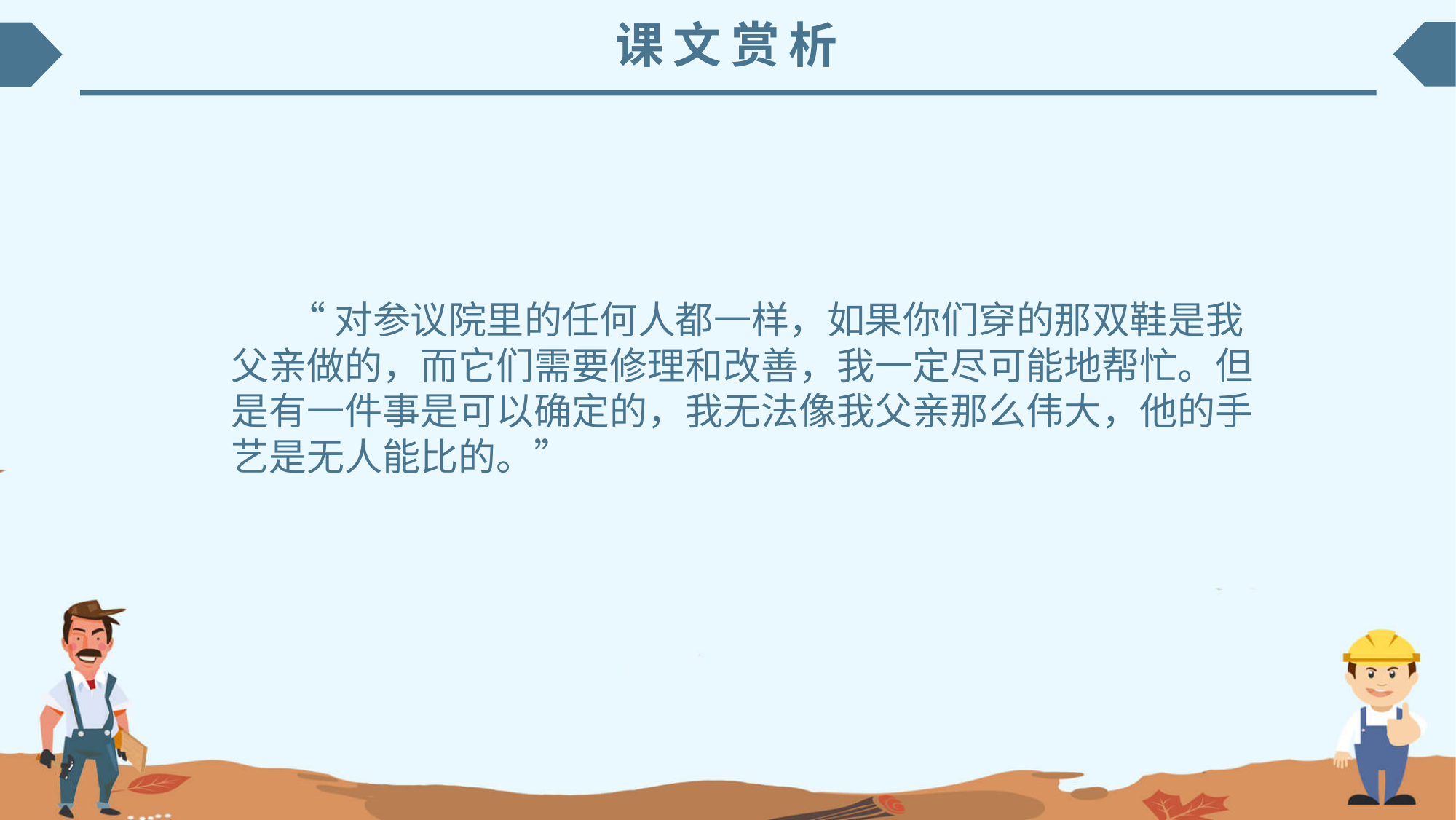

课文赏析

   “对参议院里的任何人都一样，如果你们穿的那双鞋是我父亲做的，而它们需要修理和改善，我一定尽可能地帮忙。但是有一件事是可以确定的，我无法像我父亲那么伟大，他的手艺是无人能比的。”